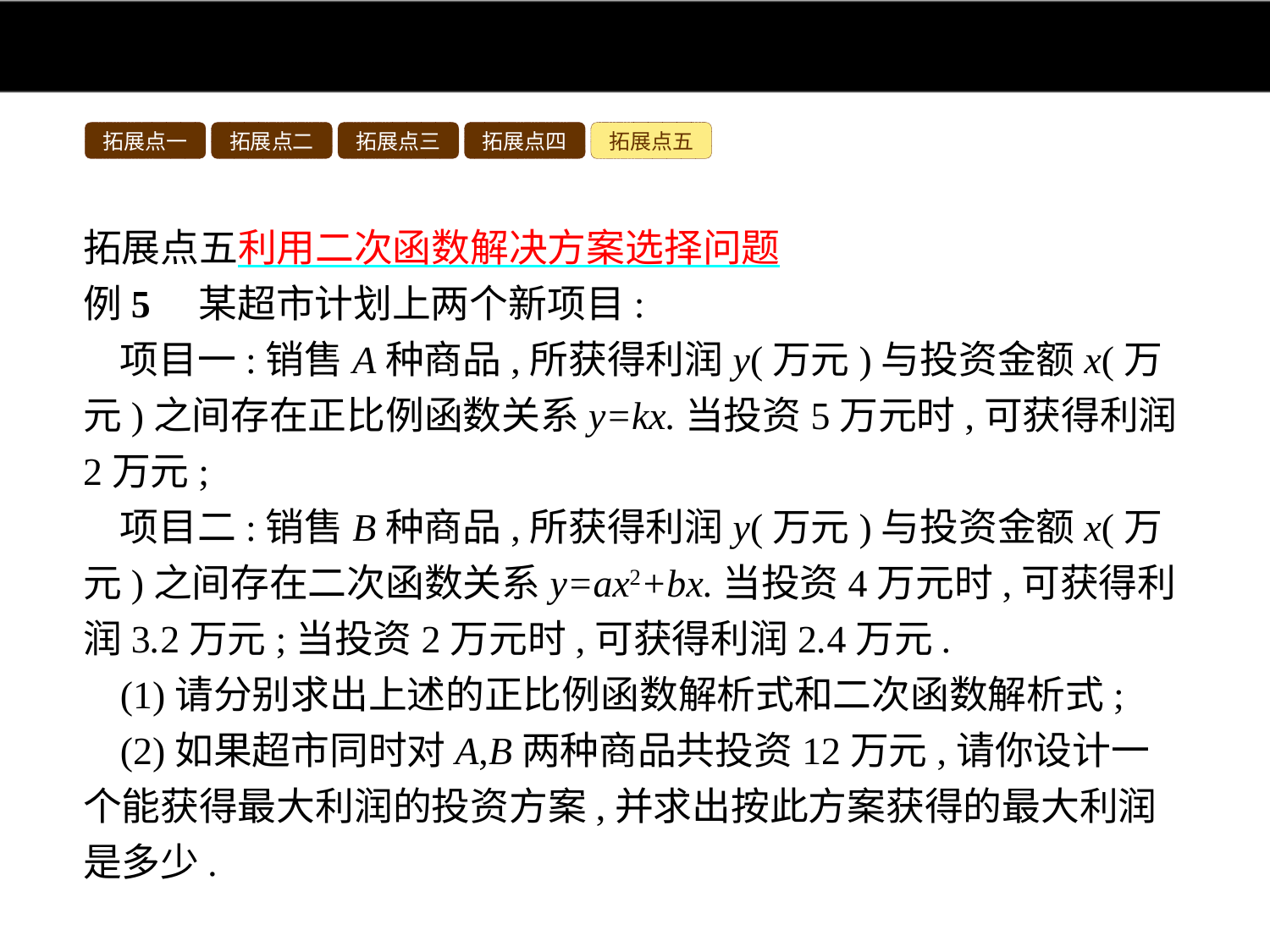

拓展点一
拓展点二
拓展点三
拓展点四
拓展点五
拓展点五利用二次函数解决方案选择问题
例5　某超市计划上两个新项目:
项目一:销售A种商品,所获得利润y(万元)与投资金额x(万元)之间存在正比例函数关系y=kx.当投资5万元时,可获得利润2万元;
项目二:销售B种商品,所获得利润y(万元)与投资金额x(万元)之间存在二次函数关系y=ax2+bx.当投资4万元时,可获得利润3.2万元;当投资2万元时,可获得利润2.4万元.
(1)请分别求出上述的正比例函数解析式和二次函数解析式;
(2)如果超市同时对A,B两种商品共投资12万元,请你设计一个能获得最大利润的投资方案,并求出按此方案获得的最大利润是多少.